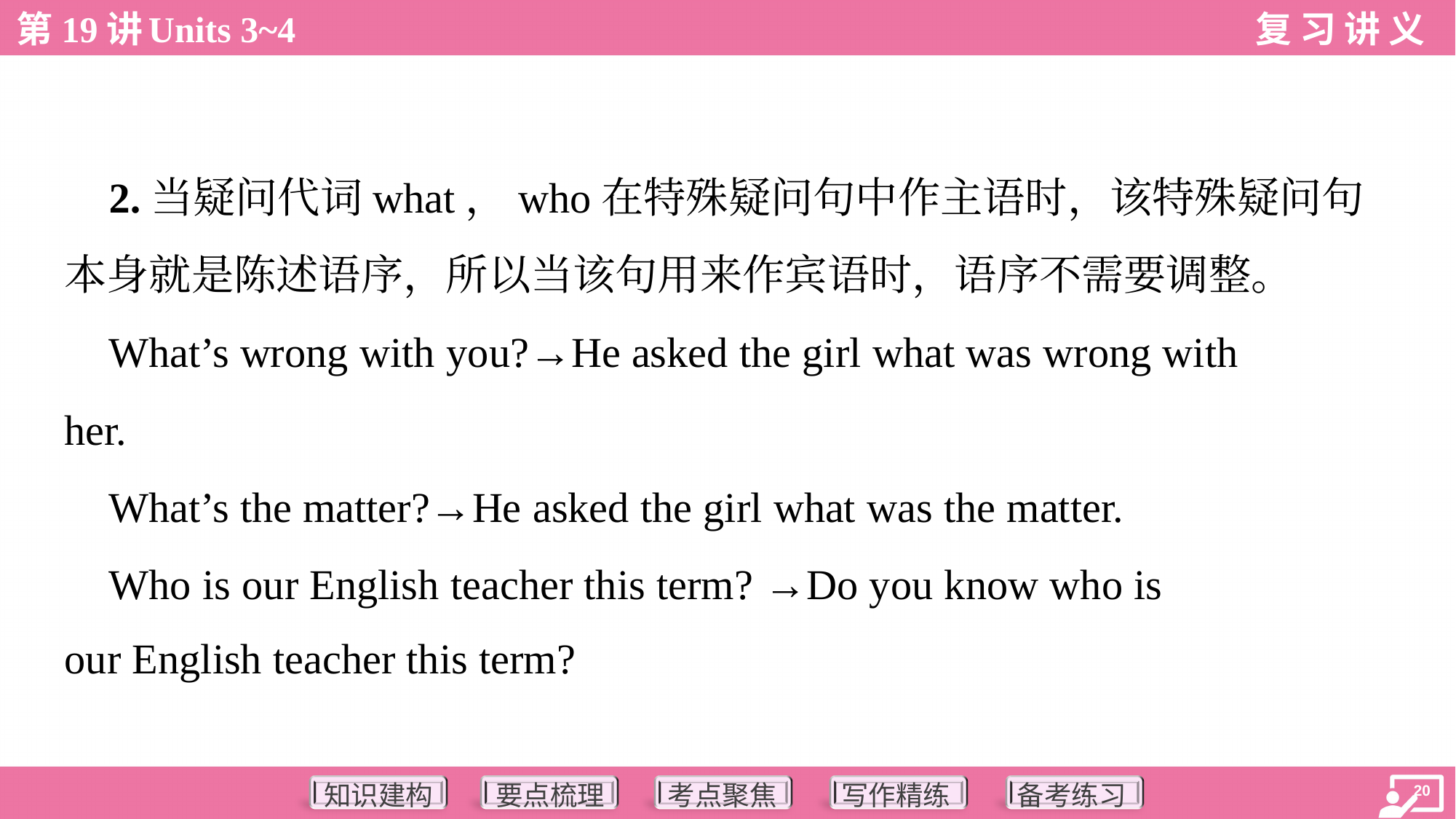

2.当疑问代词what，who在特殊疑问句中作主语时，该特殊疑问句
本身就是陈述语序，所以当该句用来作宾语时，语序不需要调整。
    What’s wrong with you?→He asked the girl what was wrong with
her.
    What’s the matter?→He asked the girl what was the matter.
    Who is our English teacher this term? →Do you know who is
our English teacher this term?